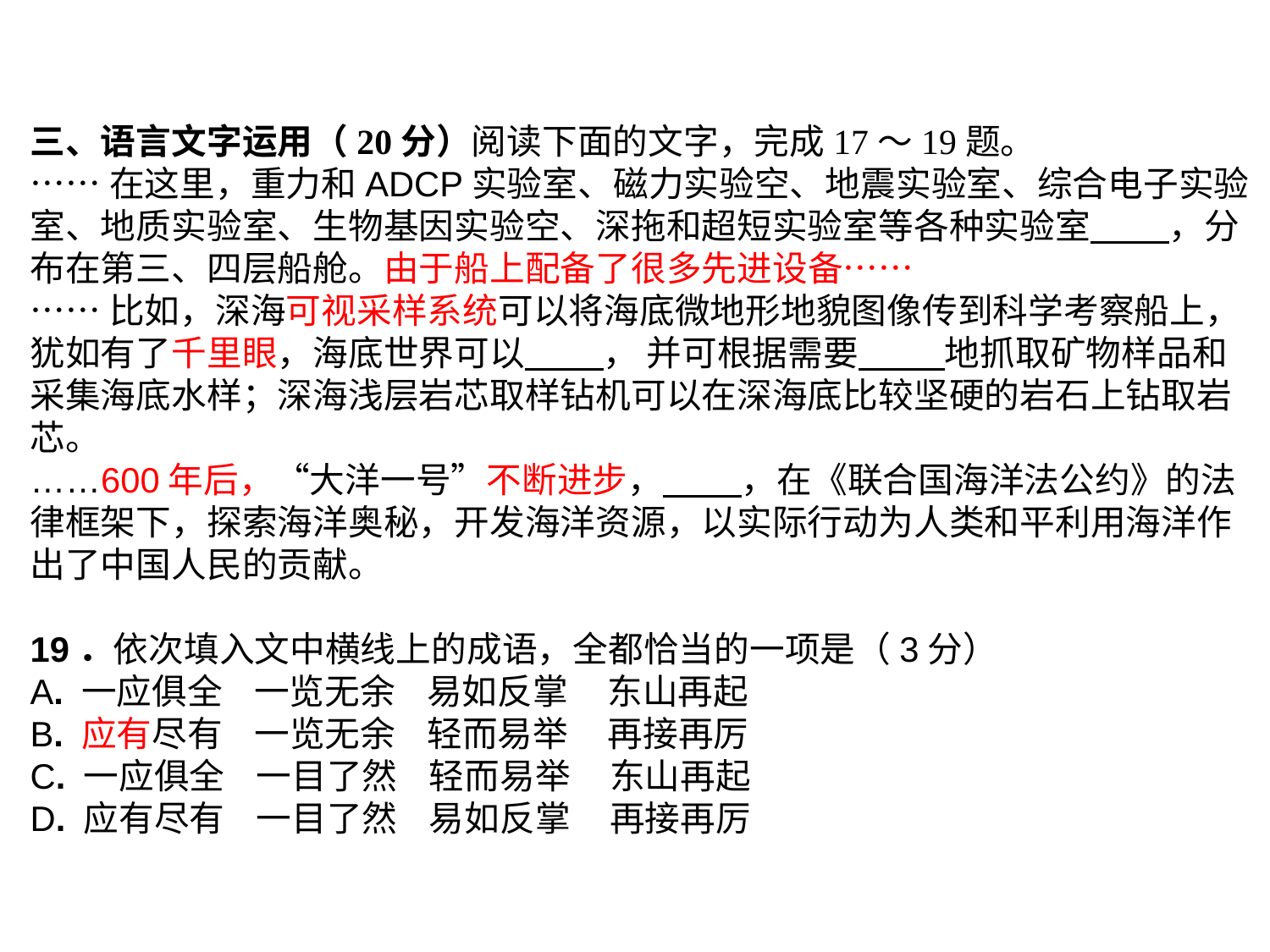

三、语言文字运用（20分）阅读下面的文字，完成17～19题。
……在这里，重力和ADCP实验室、磁力实验空、地震实验室、综合电子实验室、地质实验室、生物基因实验空、深拖和超短实验室等各种实验室          ，分布在第三、四层船舱。由于船上配备了很多先进设备……
……比如，深海可视采样系统可以将海底微地形地貌图像传到科学考察船上，犹如有了千里眼，海底世界可以          ， 并可根据需要           地抓取矿物样品和采集海底水样；深海浅层岩芯取样钻机可以在深海底比较坚硬的岩石上钻取岩芯。
……600年后，“大洋一号”不断进步，          ，在《联合国海洋法公约》的法律框架下，探索海洋奥秘，开发海洋资源，以实际行动为人类和平利用海洋作出了中国人民的贡献。

19．依次填入文中横线上的成语，全都恰当的一项是（3分）
A. 一应俱全    一览无余    易如反掌     东山再起
B. 应有尽有    一览无余    轻而易举     再接再厉
C. 一应俱全    一目了然    轻而易举     东山再起
D. 应有尽有    一目了然    易如反掌     再接再厉